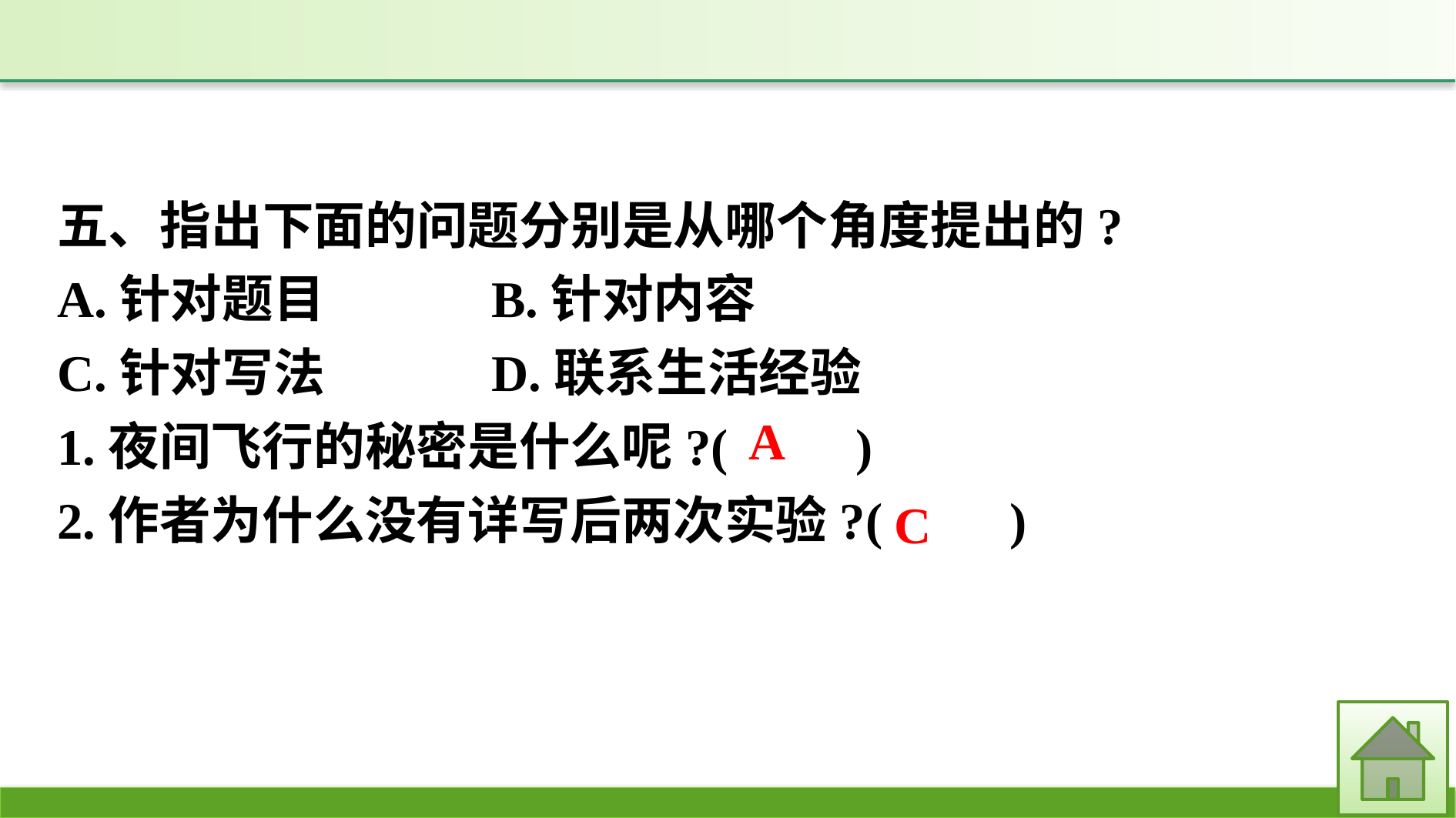

五、指出下面的问题分别是从哪个角度提出的?
A.针对题目　　　B.针对内容
C.针对写法　　　D.联系生活经验
1.夜间飞行的秘密是什么呢?(　　)
2.作者为什么没有详写后两次实验?(　　)
A
C